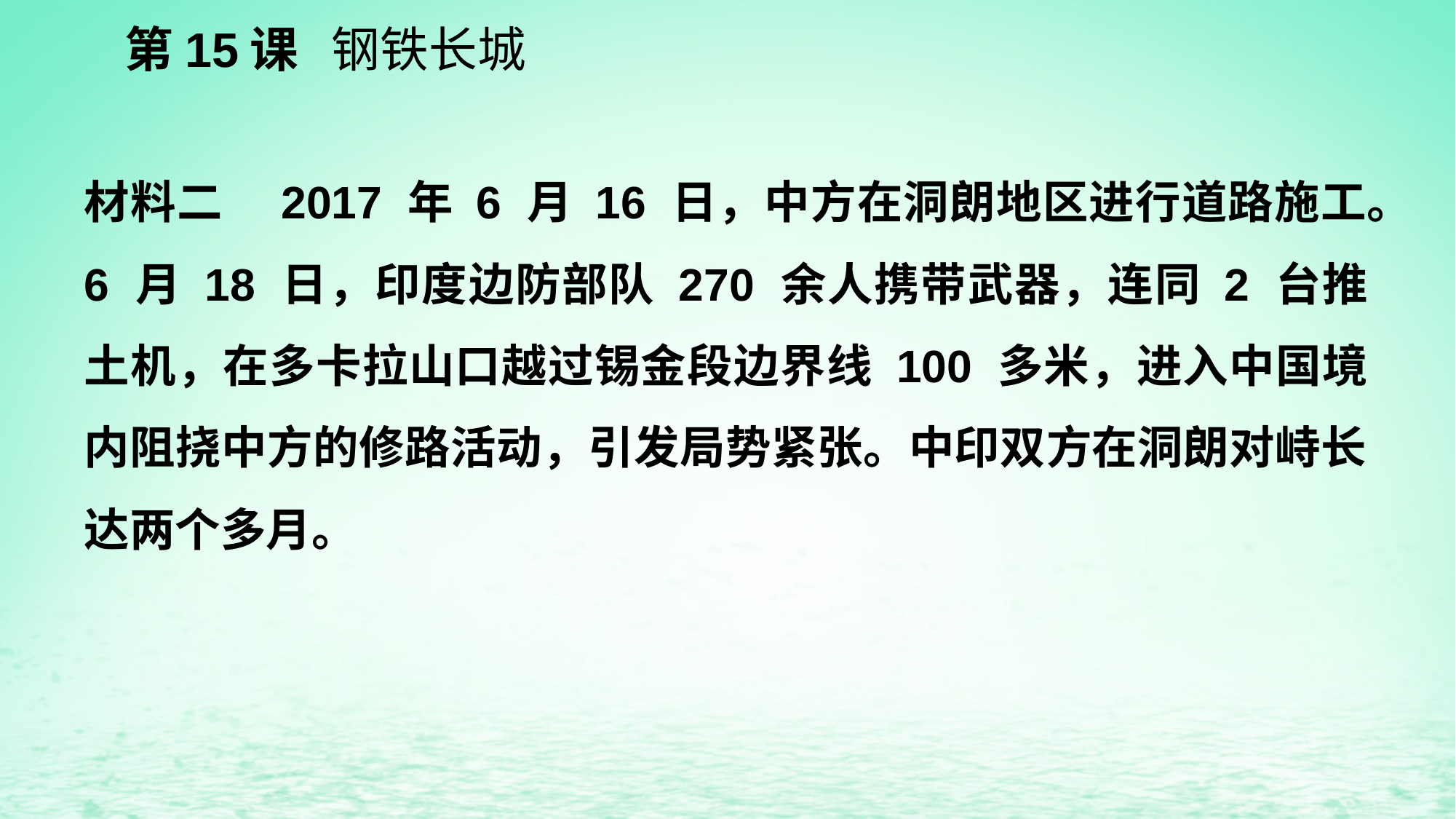

第15课   钢铁长城
材料二　2017 年 6 月 16 日，中方在洞朗地区进行道路施工。6 月 18 日，印度边防部队 270 余人携带武器，连同 2 台推土机，在多卡拉山口越过锡金段边界线 100 多米，进入中国境内阻挠中方的修路活动，引发局势紧张。中印双方在洞朗对峙长达两个多月。